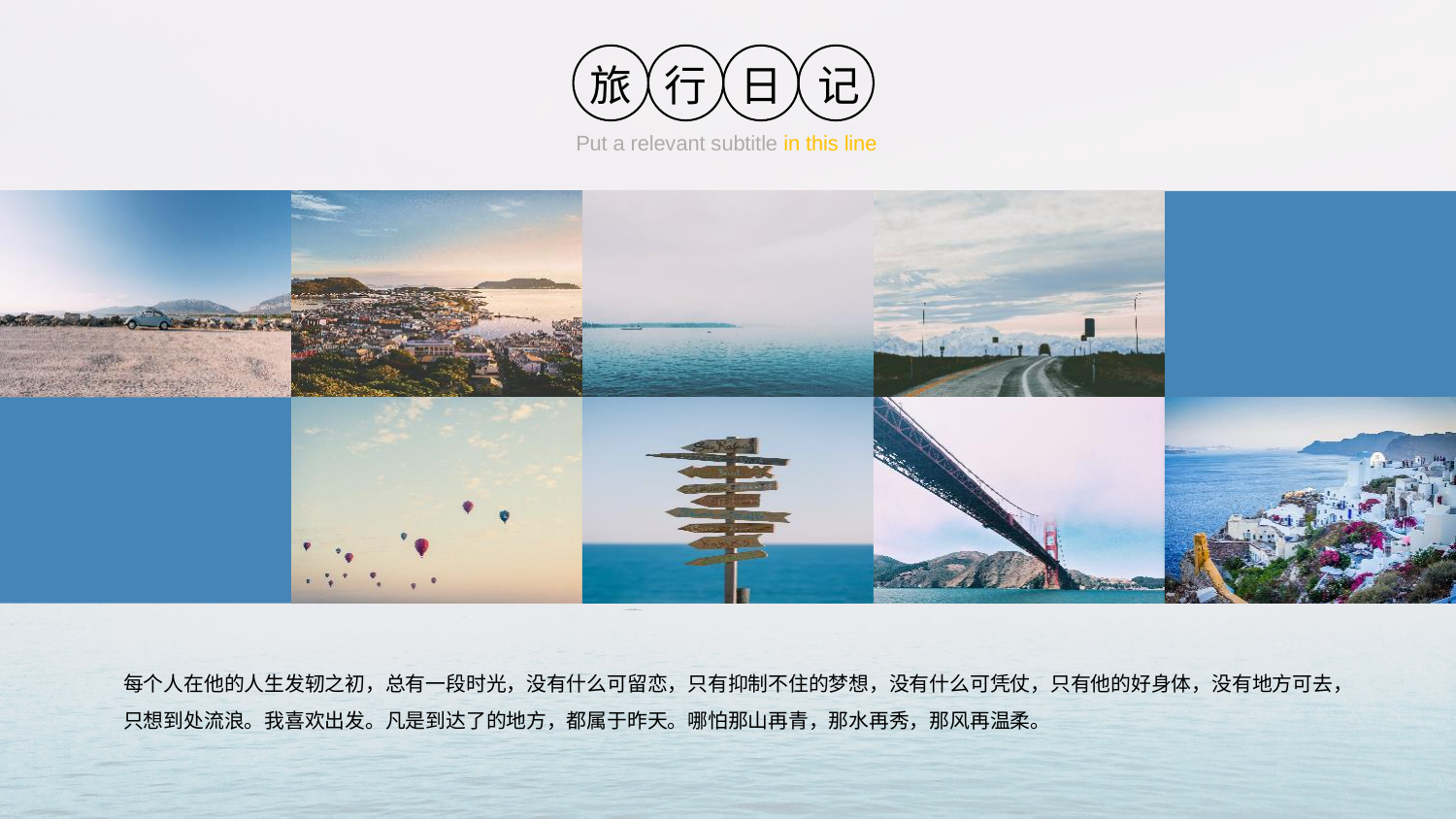

旅
行
日
记
Put a relevant subtitle in this line

每个人在他的人生发轫之初，总有一段时光，没有什么可留恋，只有抑制不住的梦想，没有什么可凭仗，只有他的好身体，没有地方可去，只想到处流浪。我喜欢出发。凡是到达了的地方，都属于昨天。哪怕那山再青，那水再秀，那风再温柔。